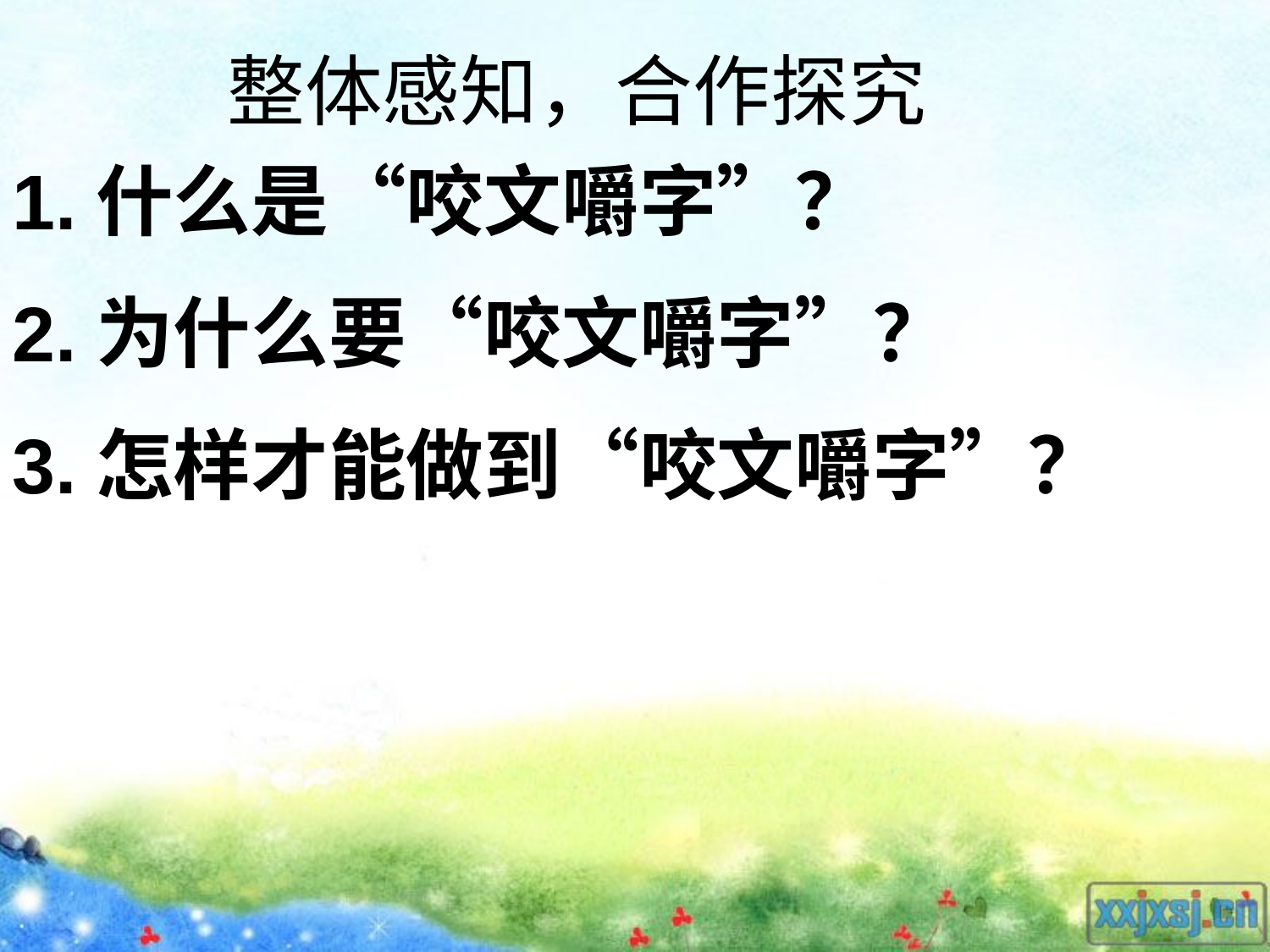

整体感知，合作探究
1.什么是“咬文嚼字”？
2.为什么要“咬文嚼字”？
3.怎样才能做到“咬文嚼字”？